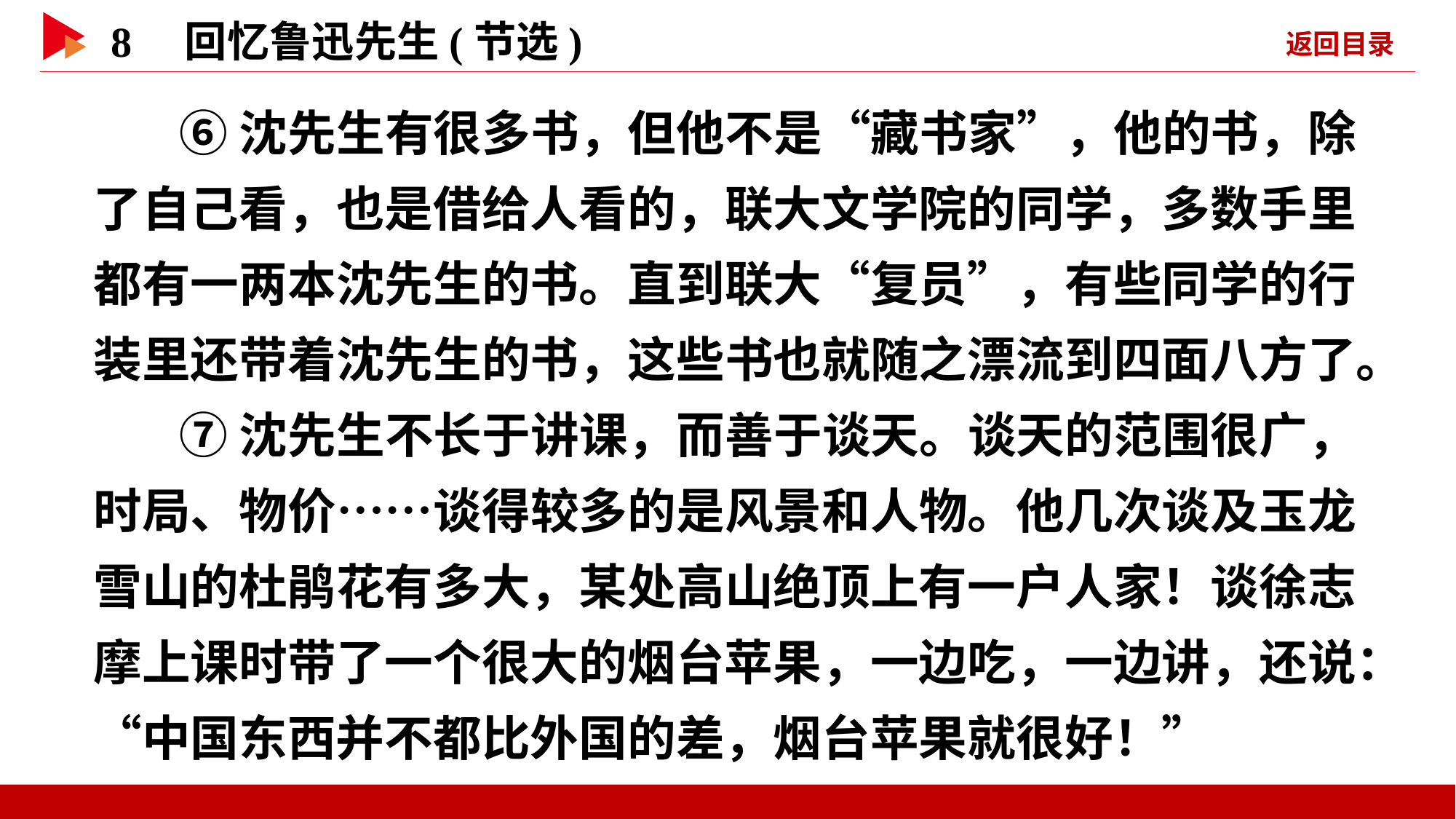

⑥沈先生有很多书，但他不是“藏书家”，他的书，除了自己看，也是借给人看的，联大文学院的同学，多数手里都有一两本沈先生的书。直到联大“复员”，有些同学的行装里还带着沈先生的书，这些书也就随之漂流到四面八方了。
⑦沈先生不长于讲课，而善于谈天。谈天的范围很广，时局、物价……谈得较多的是风景和人物。他几次谈及玉龙雪山的杜鹃花有多大，某处高山绝顶上有一户人家！谈徐志摩上课时带了一个很大的烟台苹果，一边吃，一边讲，还说：“中国东西并不都比外国的差，烟台苹果就很好！”